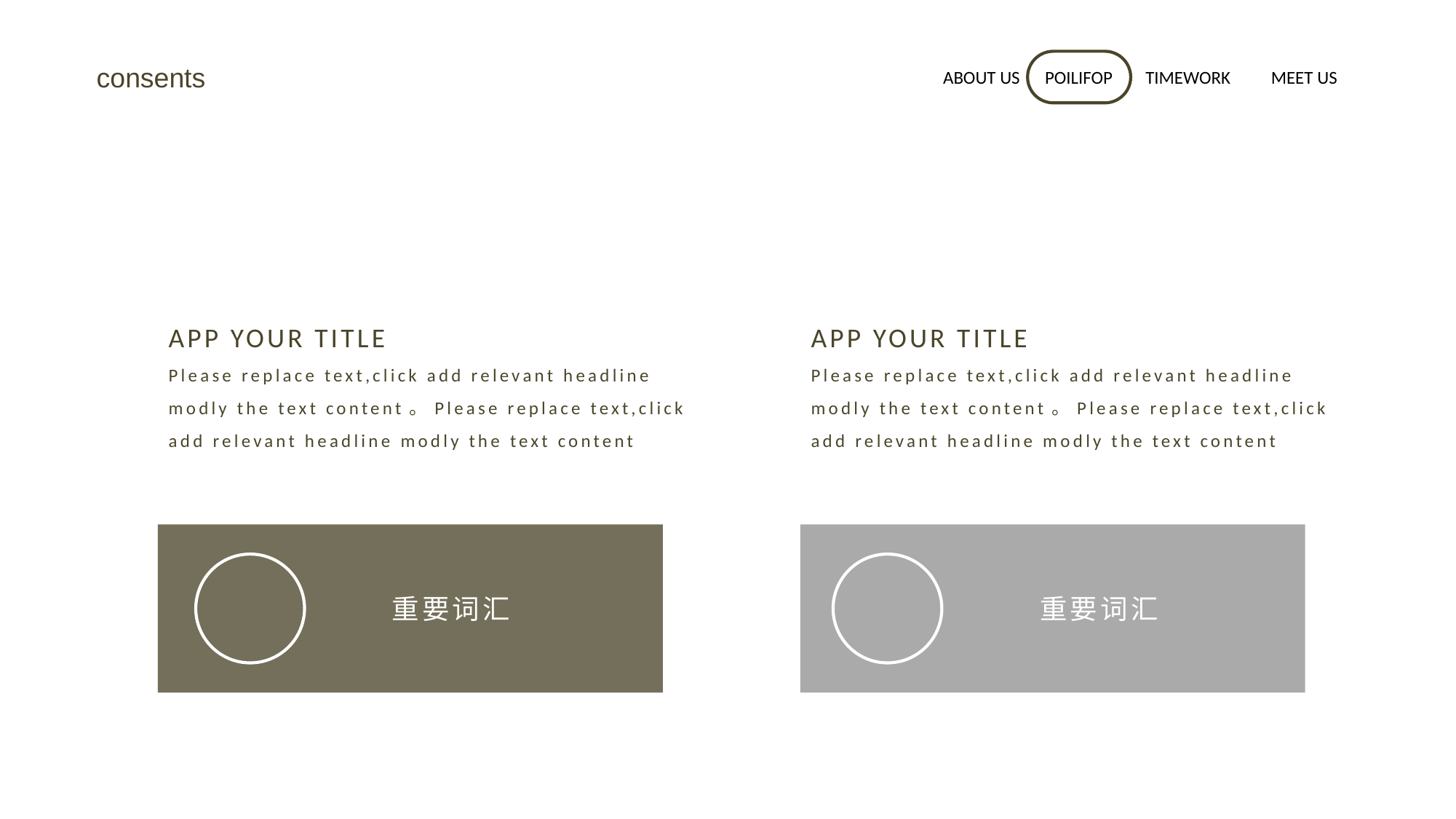

consents
ABOUT US
POILIFOP
TIMEWORK
MEET US

APP YOUR TITLE
Please replace text,click add relevant headline modly the text content。Please replace text,click add relevant headline modly the text content

APP YOUR TITLE
Please replace text,click add relevant headline modly the text content。Please replace text,click add relevant headline modly the text content

重要词汇
重要词汇